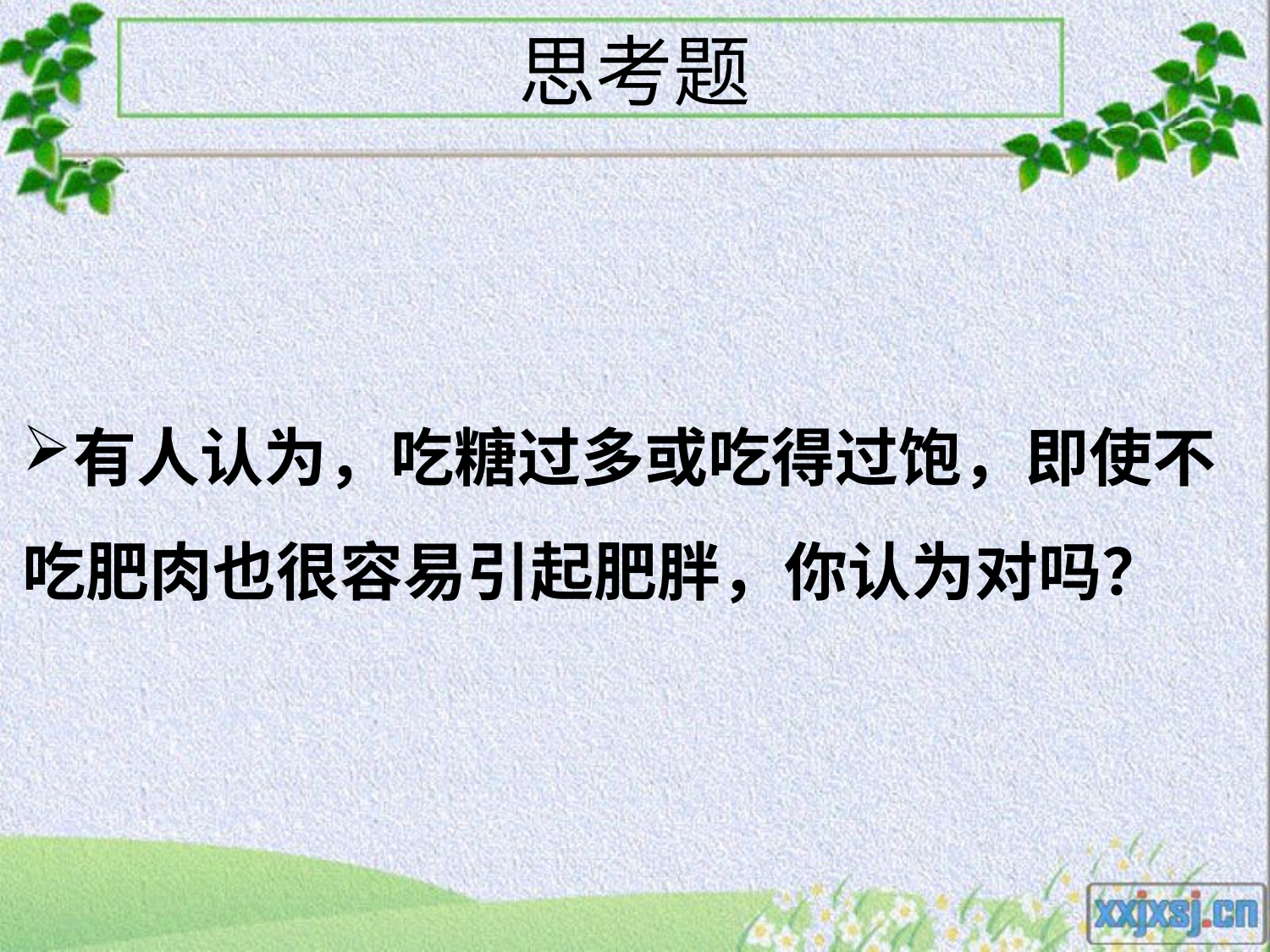

# 思考题

有人认为，吃糖过多或吃得过饱，即使不吃肥肉也很容易引起肥胖，你认为对吗？